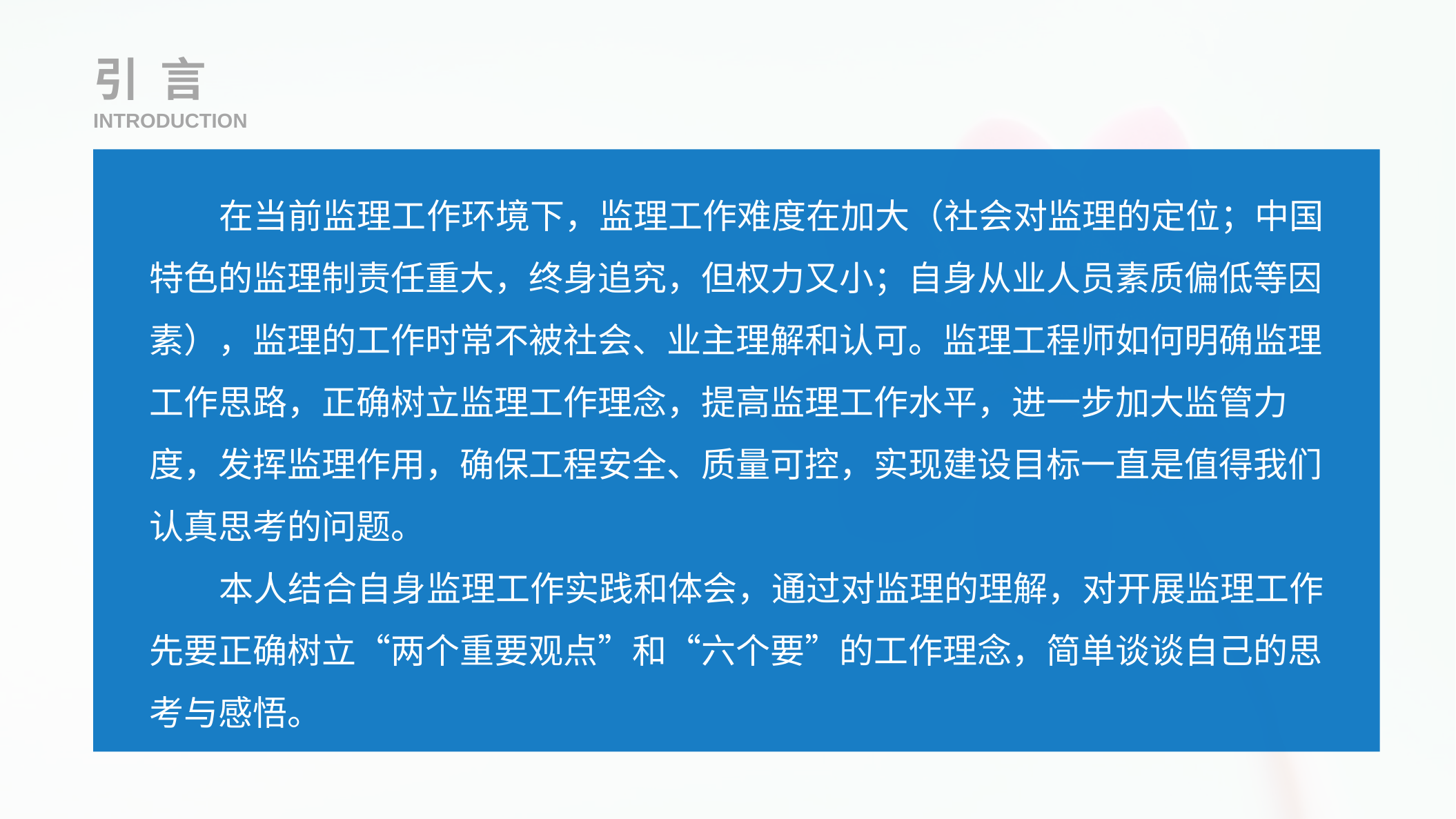

引  言
INTRODUCTION

        在当前监理工作环境下，监理工作难度在加大（社会对监理的定位；中国特色的监理制责任重大，终身追究，但权力又小；自身从业人员素质偏低等因素），监理的工作时常不被社会、业主理解和认可。监理工程师如何明确监理工作思路，正确树立监理工作理念，提高监理工作水平，进一步加大监管力度，发挥监理作用，确保工程安全、质量可控，实现建设目标一直是值得我们认真思考的问题。
        本人结合自身监理工作实践和体会，通过对监理的理解，对开展监理工作先要正确树立“两个重要观点”和“六个要”的工作理念，简单谈谈自己的思考与感悟。